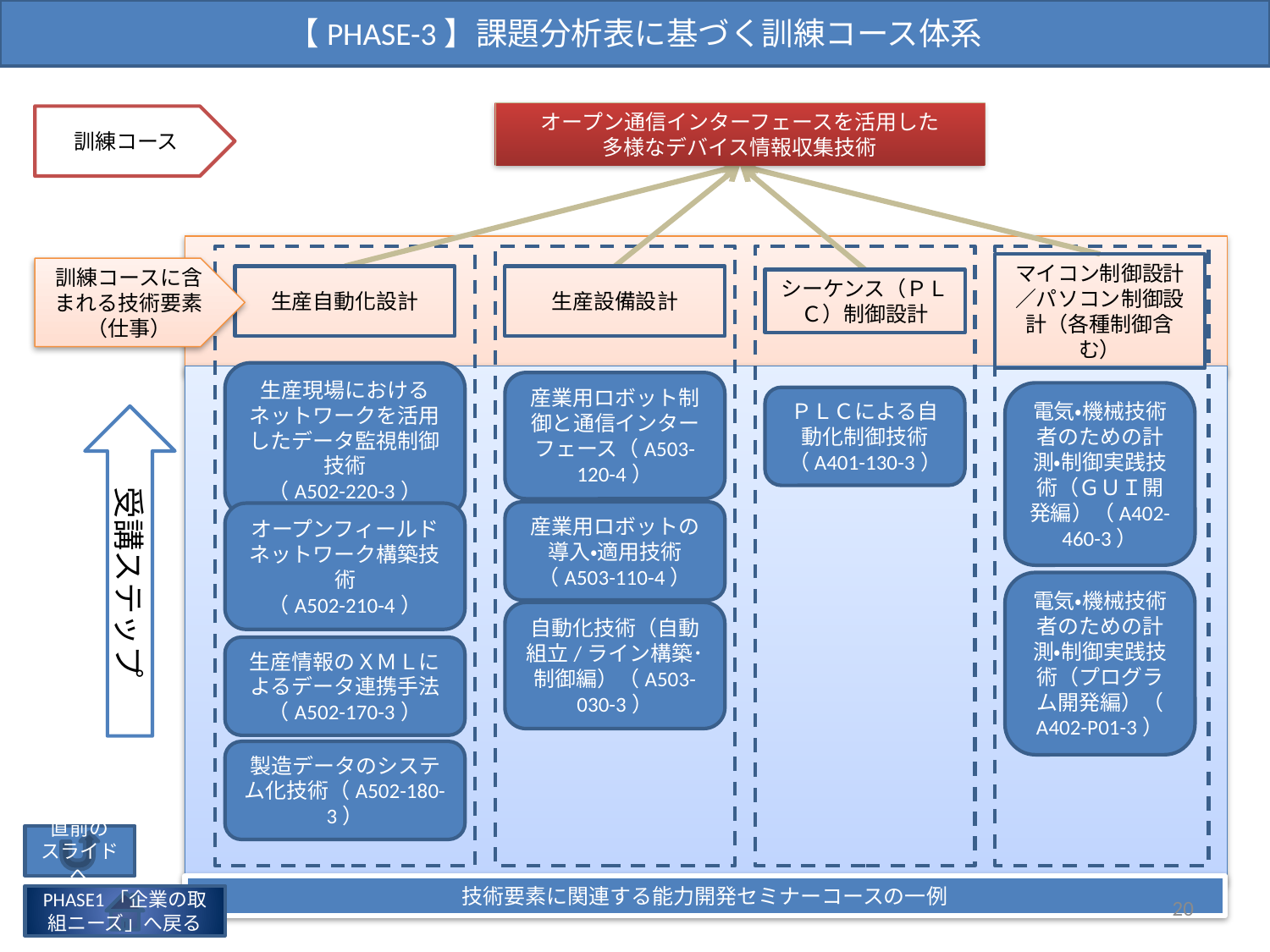

【PHASE-3】課題分析表に基づく訓練コース体系
オープン通信インターフェースを活用した
多様なデバイス情報収集技術
訓練コース

訓練コースに含まれる技術要素
（仕事）
生産自動化設計
生産設備設計
マイコン制御設計／パソコン制御設計（各種制御含む）
シーケンス（ＰＬＣ）制御設計

生産現場におけるネットワークを活用したデータ監視制御技術
（A502-220-3）
産業用ロボット制御と通信インターフェース（A503-120-4）
ＰＬＣによる自動化制御技術（A401-130-3）
電気・機械技術者のための計測・制御実践技術（ＧＵＩ開発編）（A402-460-3）
受講ステップ
産業用ロボットの導入・適用技術
（A503-110-4）
オープンフィールドネットワーク構築技術
（A502-210-4）
電気・機械技術者のための計測・制御実践技術（プログラム開発編）（ A402-P01-3）
自動化技術（自動組立/ライン構築･制御編）（A503-030-3）
生産情報のＸＭＬによるデータ連携手法
（A502-170-3）
製造データのシステム化技術（A502-180-3）
直前の
スライドへ
技術要素に関連する能力開発セミナーコースの一例
20
PHASE1「企業の取組ニーズ」へ戻る